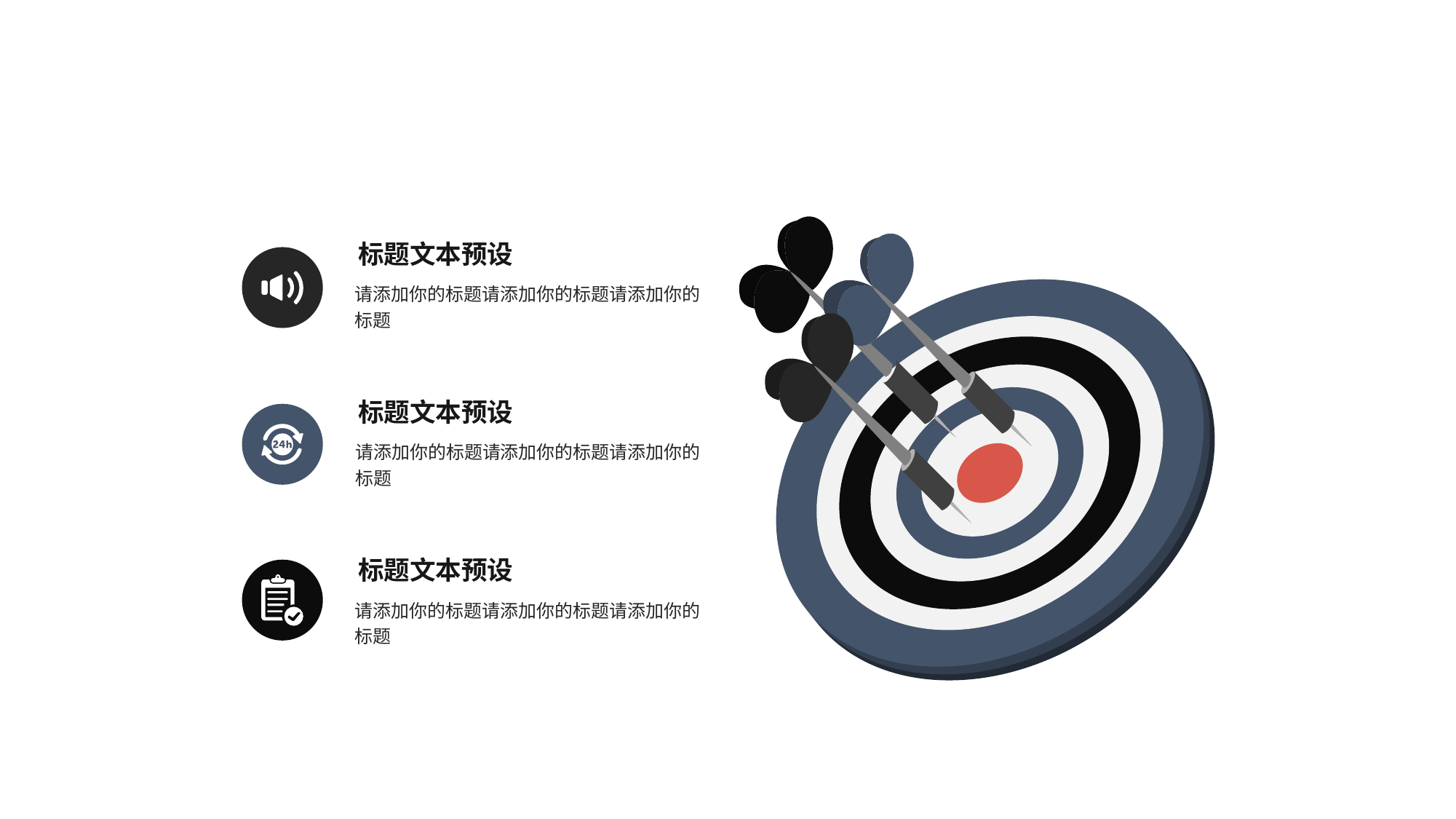

标题文本预设

请添加你的标题请添加你的标题请添加你的标题

标题文本预设

请添加你的标题请添加你的标题请添加你的标题
标题文本预设

请添加你的标题请添加你的标题请添加你的标题